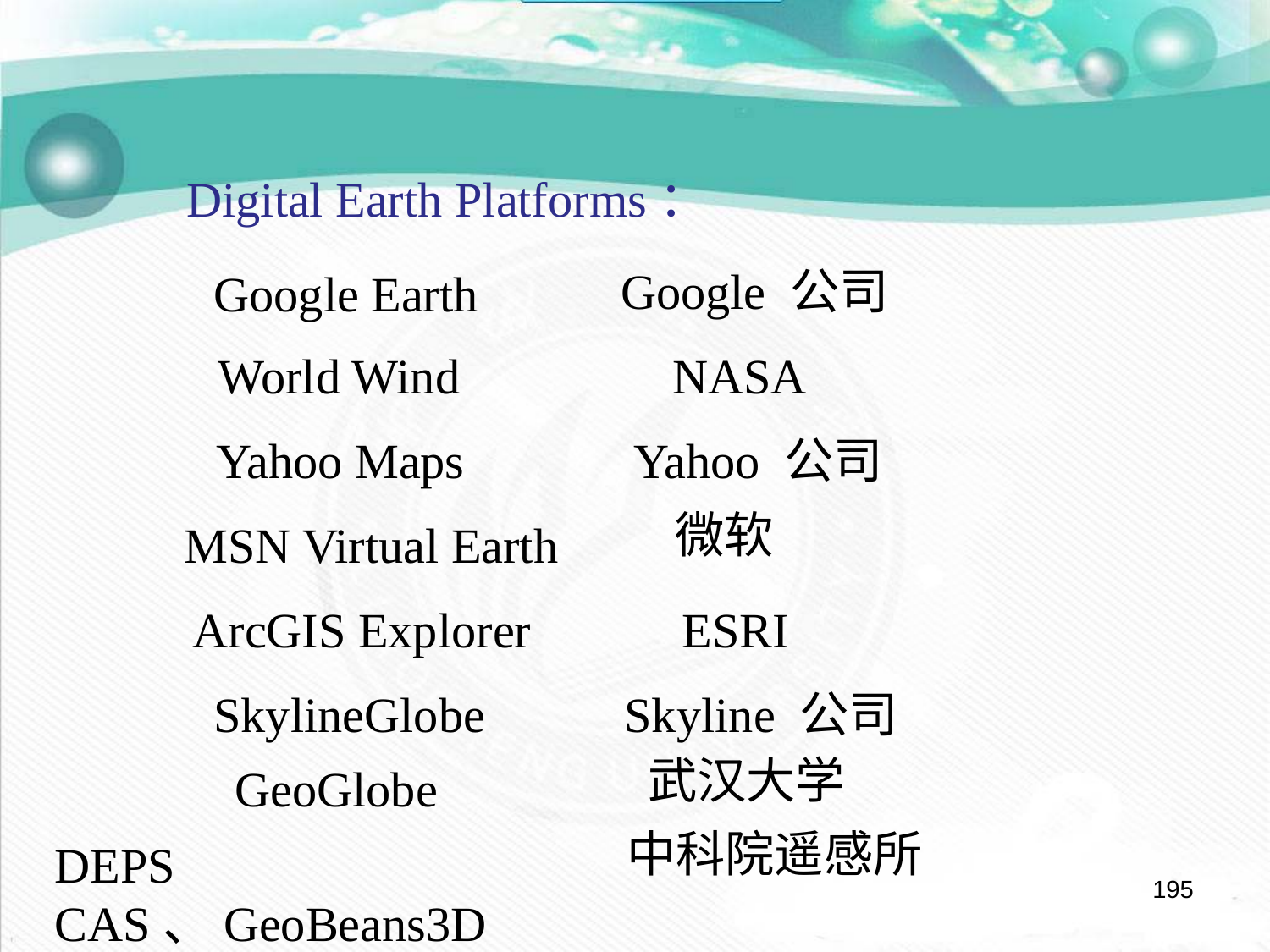

Digital Earth Platforms：
Google 公司
Google Earth
World Wind
NASA
Yahoo Maps
Yahoo 公司
微软
MSN Virtual Earth
ArcGIS Explorer
ESRI
SkylineGlobe
Skyline 公司
武汉大学
GeoGlobe
中科院遥感所
DEPS CAS、GeoBeans3D
195